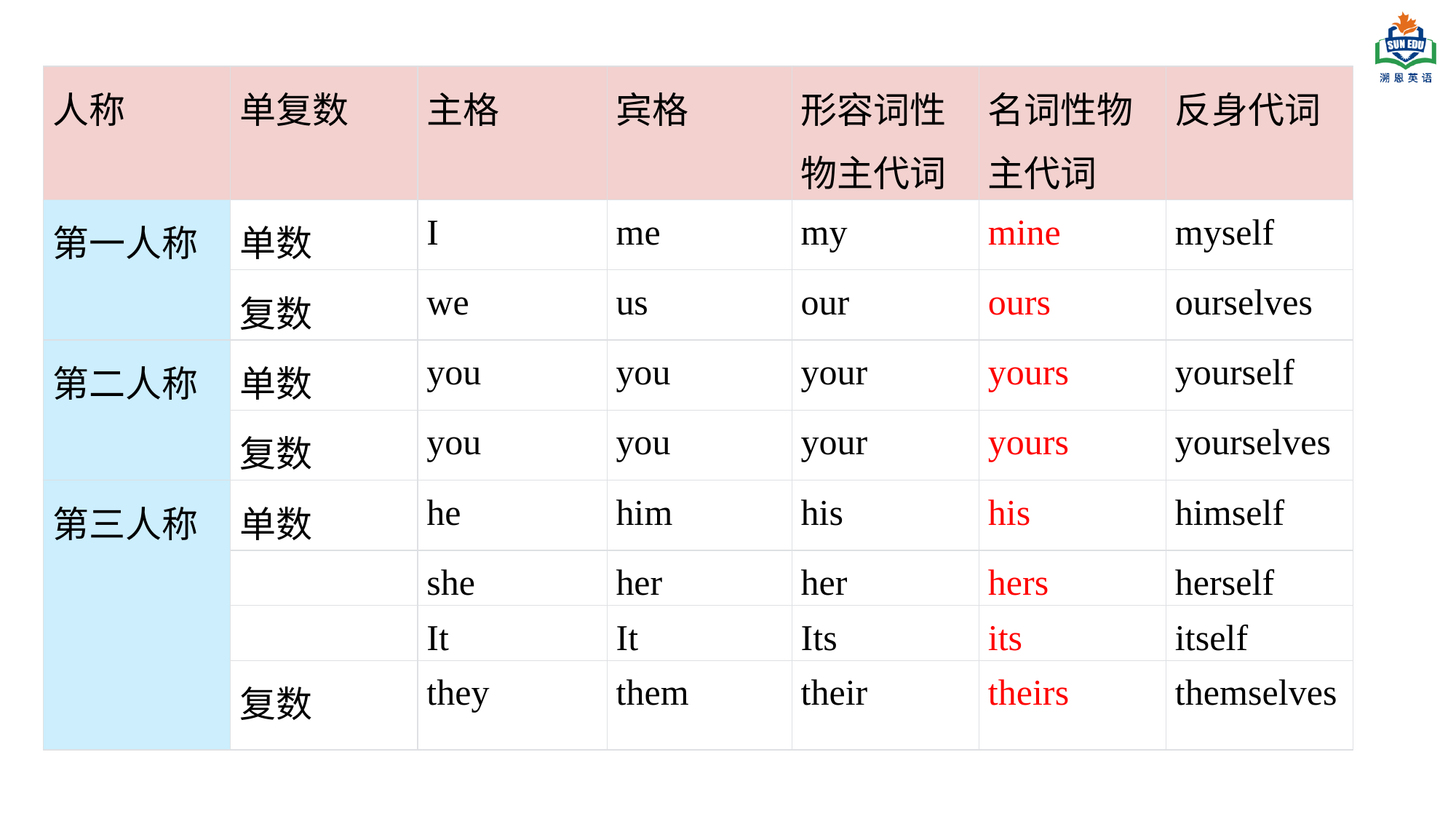

| 人称 | 单复数 | 主格 | 宾格 | 形容词性物主代词 | 名词性物主代词 | 反身代词 |
| --- | --- | --- | --- | --- | --- | --- |
| 第一人称 | 单数 | I | me | my | mine | myself |
|  | 复数 | we | us | our | ours | ourselves |
| 第二人称 | 单数 | you | you | your | yours | yourself |
|  | 复数 | you | you | your | yours | yourselves |
| 第三人称 | 单数 | he | him | his | his | himself |
|  |  | she | her | her | hers | herself |
|  |  | It | It | Its | its | itself |
|  | 复数 | they | them | their | theirs | themselves |